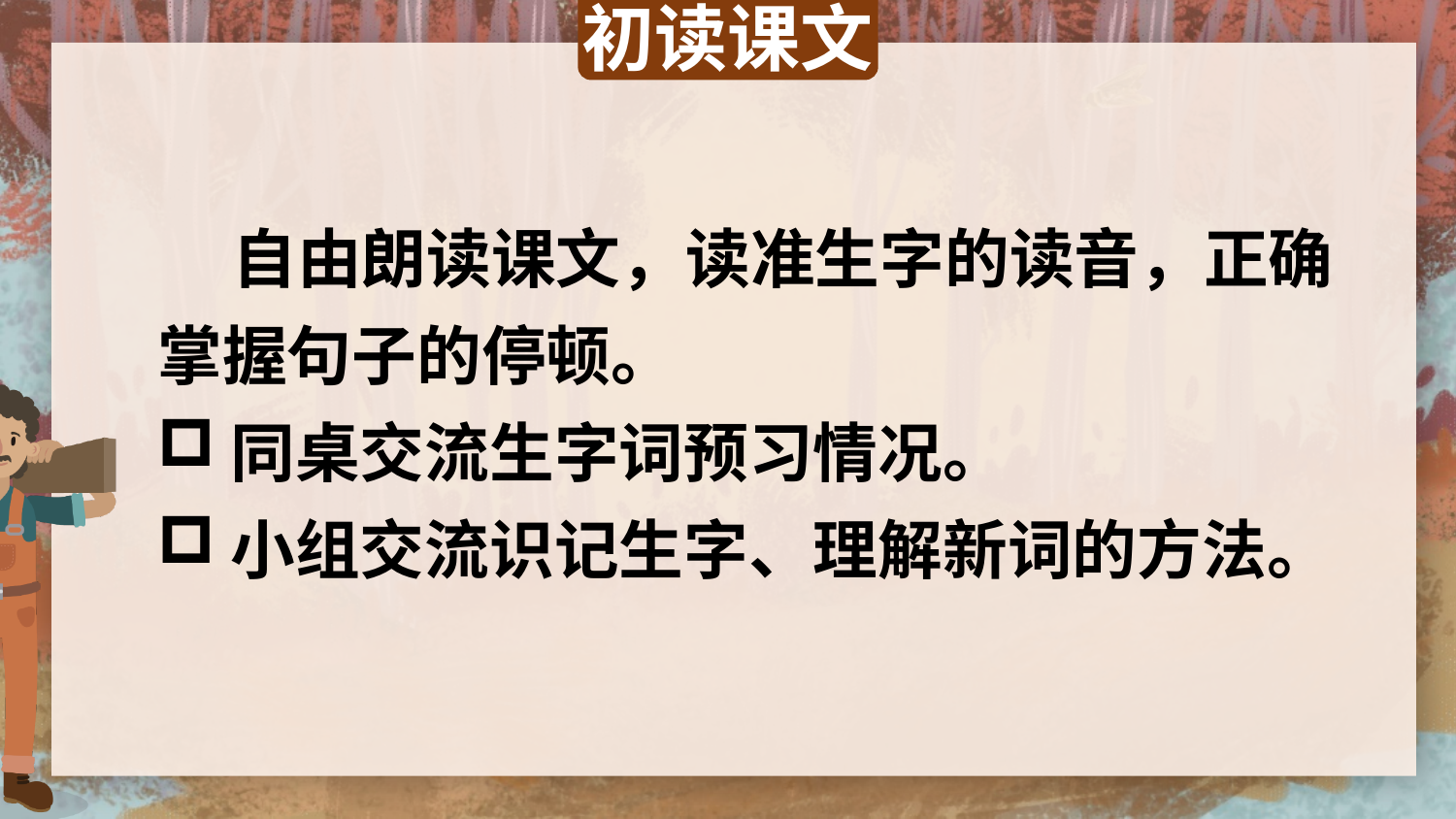

初读课文
    自由朗读课文，读准生字的读音，正确掌握句子的停顿。
同桌交流生字词预习情况。
小组交流识记生字、理解新词的方法。